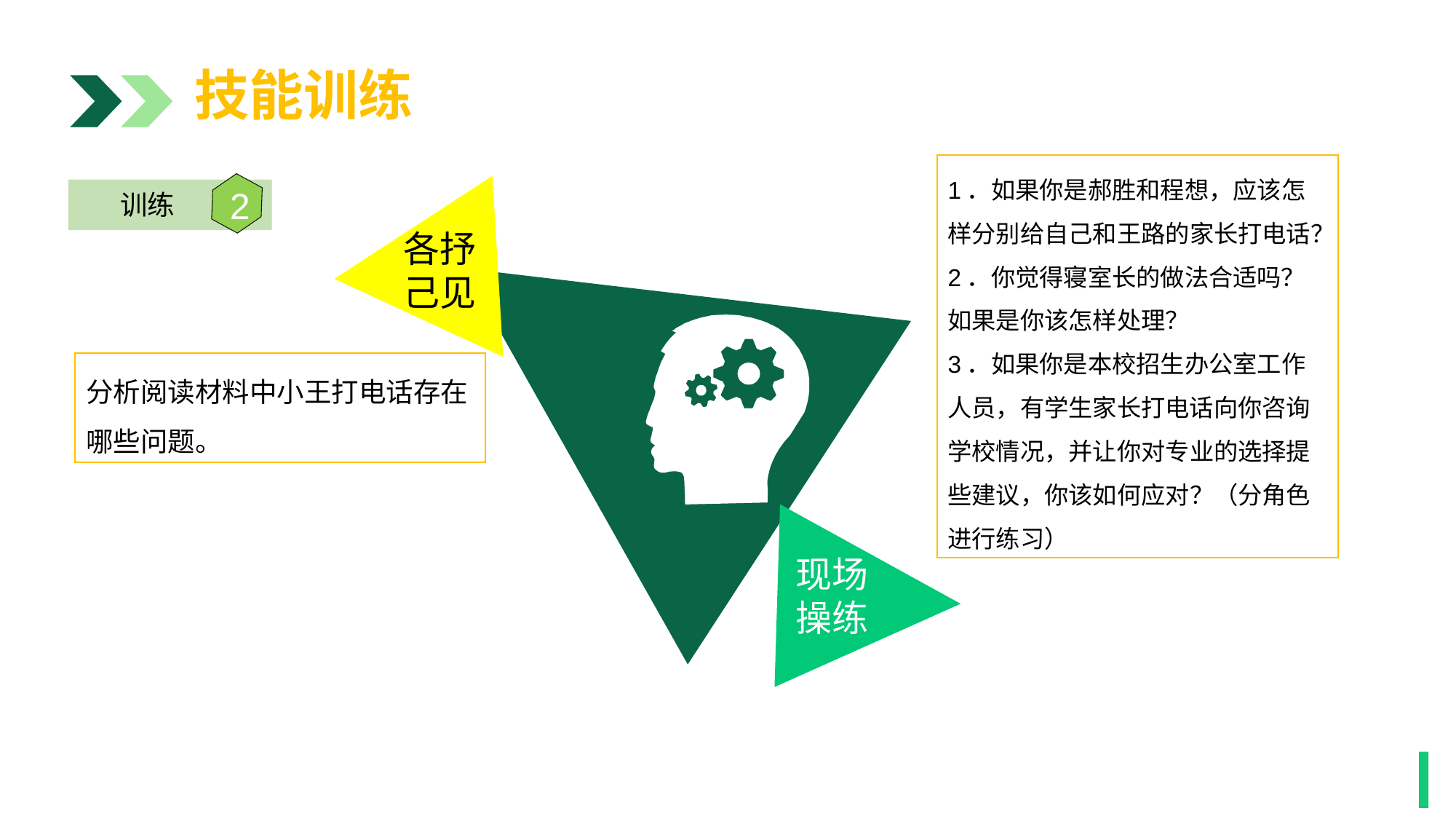

技能训练

1．如果你是郝胜和程想，应该怎样分别给自己和王路的家长打电话？
2．你觉得寝室长的做法合适吗？如果是你该怎样处理？
3．如果你是本校招生办公室工作人员，有学生家长打电话向你咨询学校情况，并让你对专业的选择提些建议，你该如何应对？（分角色进行练习）

各抒
己见
2

训练

分析阅读材料中小王打电话存在哪些问题。

现场
操练
9